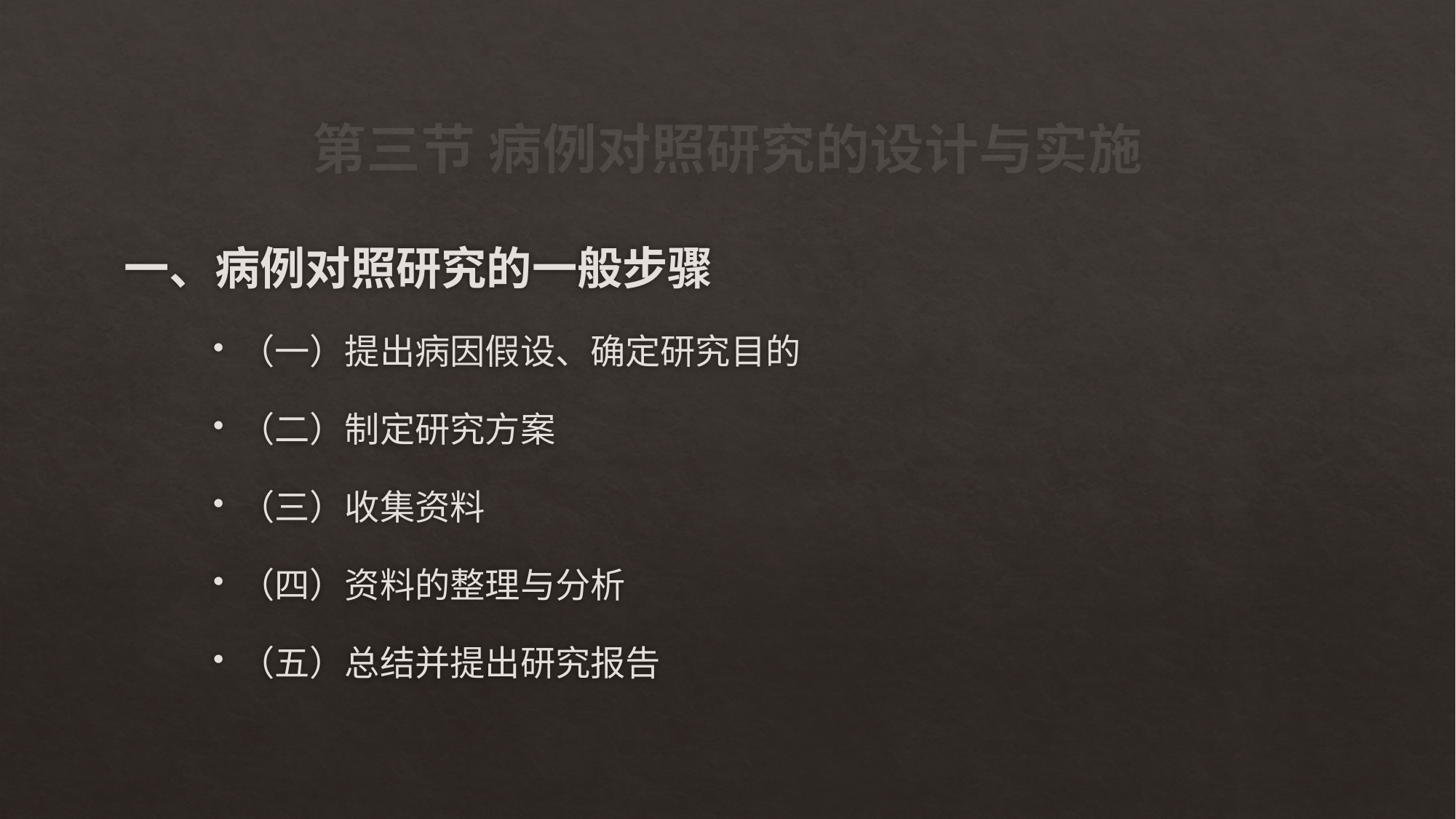

# 第三节 病例对照研究的设计与实施
一、病例对照研究的一般步骤
（一）提出病因假设、确定研究目的
（二）制定研究方案
（三）收集资料
（四）资料的整理与分析
（五）总结并提出研究报告